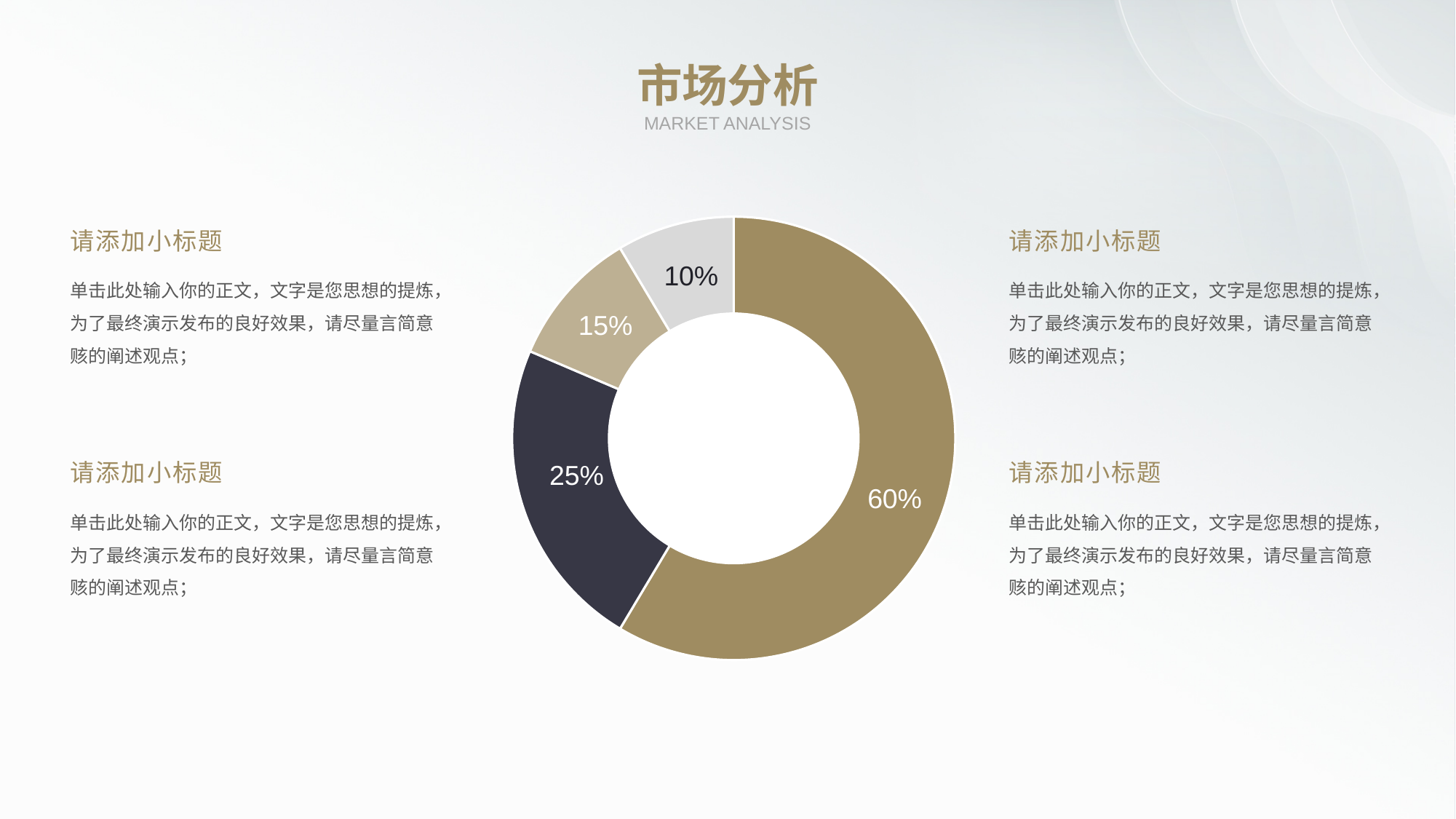

市场分析
MARKET ANALYSIS

### Chart

| Category | 销售额 |
|---|---|
| 第一季度 | 8.2 |
| 第二季度 | 3.2 |
| 第三季度 | 1.4 |
| 第四季度 | 1.2 |
请添加小标题
单击此处输入你的正文，文字是您思想的提炼，为了最终演示发布的良好效果，请尽量言简意赅的阐述观点；
请添加小标题
单击此处输入你的正文，文字是您思想的提炼，为了最终演示发布的良好效果，请尽量言简意赅的阐述观点；
10%
15%

请添加小标题
单击此处输入你的正文，文字是您思想的提炼，为了最终演示发布的良好效果，请尽量言简意赅的阐述观点；
25%
请添加小标题
单击此处输入你的正文，文字是您思想的提炼，为了最终演示发布的良好效果，请尽量言简意赅的阐述观点；
60%